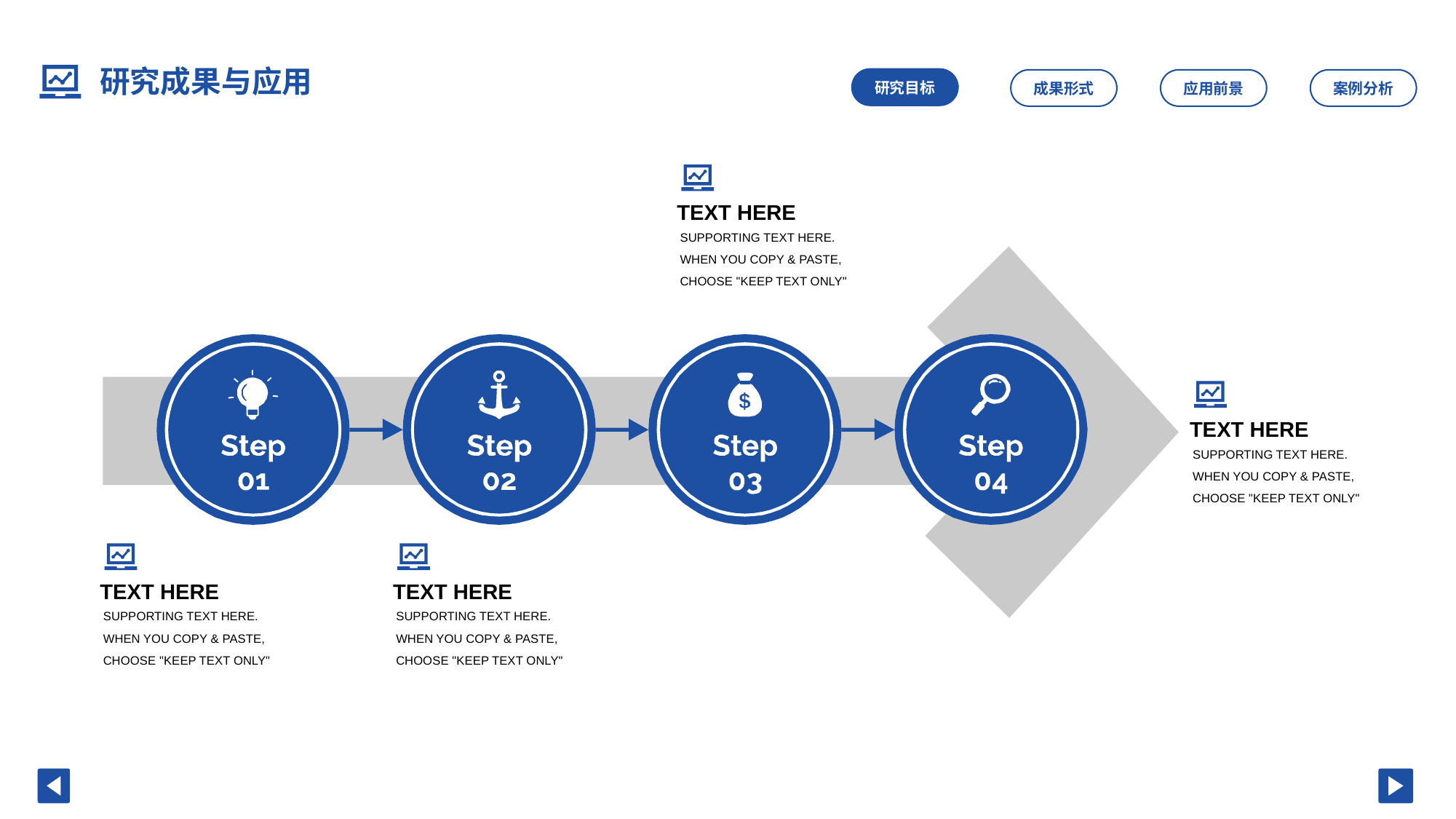

研究成果与应用

研究目标
成果形式
应用前景
案例分析

TEXT HERE
SUPPORTING TEXT HERE. WHEN YOU COPY & PASTE, CHOOSE "KEEP TEXT ONLY"

TEXT HERE
SUPPORTING TEXT HERE. WHEN YOU COPY & PASTE, CHOOSE "KEEP TEXT ONLY"

TEXT HERE
TEXT HERE
SUPPORTING TEXT HERE. WHEN YOU COPY & PASTE, CHOOSE "KEEP TEXT ONLY"
SUPPORTING TEXT HERE. WHEN YOU COPY & PASTE, CHOOSE "KEEP TEXT ONLY"